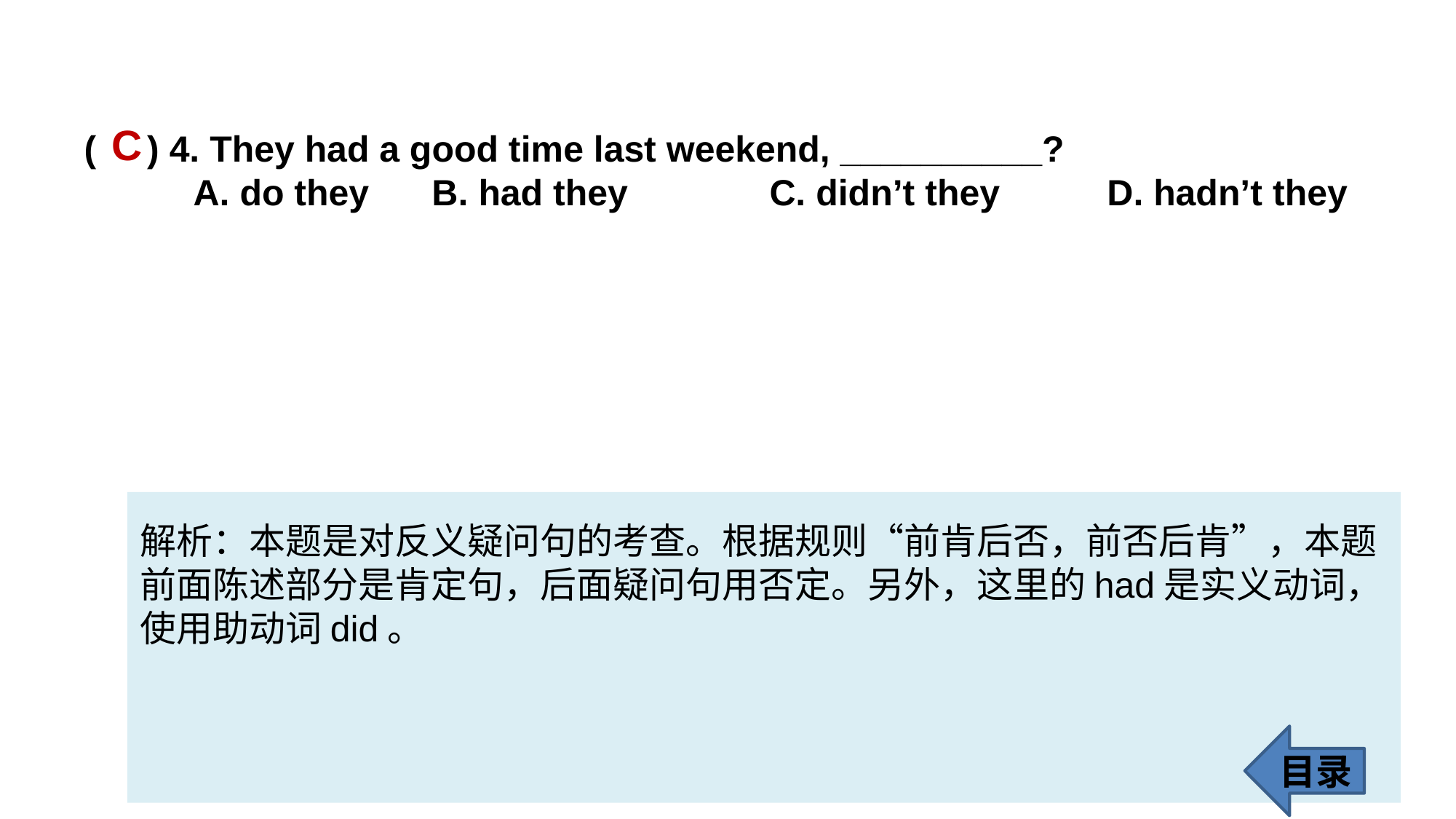

C
(     ) 4. They had a good time last weekend, __________?
	A. do they 	  B. had they 	   C. didn’t they	    D. hadn’t they

解析：本题是对反义疑问句的考查。根据规则“前肯后否，前否后肯”，本题
前面陈述部分是肯定句，后面疑问句用否定。另外，这里的had是实义动词，使用助动词did。
目录
63